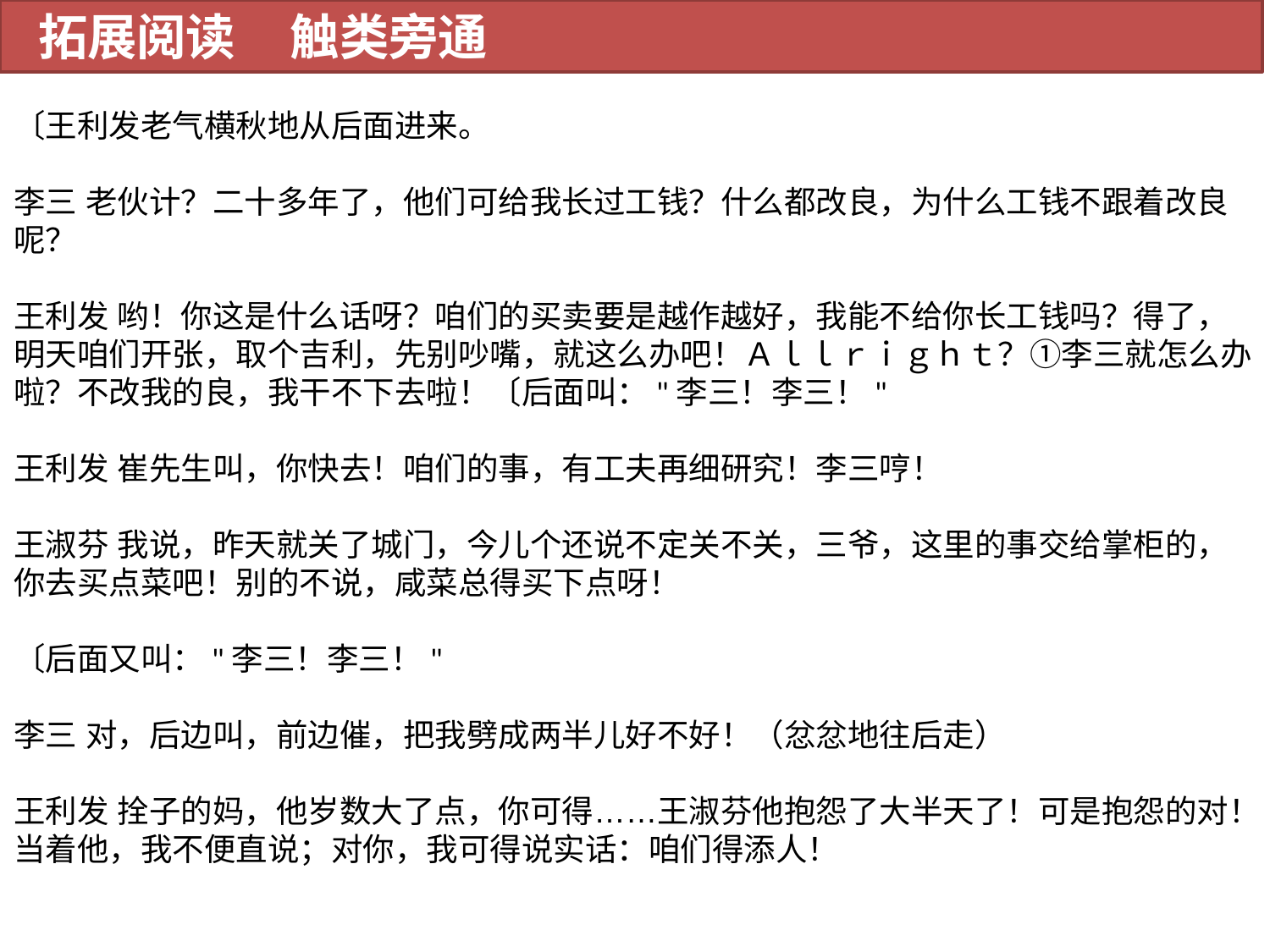

拓展阅读    触类旁通
〔王利发老气横秋地从后面进来。

李三 老伙计？二十多年了，他们可给我长过工钱？什么都改良，为什么工钱不跟着改良呢？

王利发 哟！你这是什么话呀？咱们的买卖要是越作越好，我能不给你长工钱吗？得了，明天咱们开张，取个吉利，先别吵嘴，就这么办吧！Ａｌｌｒｉｇｈｔ？①李三就怎么办啦？不改我的良，我干不下去啦！〔后面叫："李三！李三！"

王利发 崔先生叫，你快去！咱们的事，有工夫再细研究！李三哼！

王淑芬 我说，昨天就关了城门，今儿个还说不定关不关，三爷，这里的事交给掌柜的，你去买点菜吧！别的不说，咸菜总得买下点呀！

〔后面又叫："李三！李三！"

李三 对，后边叫，前边催，把我劈成两半儿好不好！（忿忿地往后走）

王利发 拴子的妈，他岁数大了点，你可得……王淑芬他抱怨了大半天了！可是抱怨的对！当着他，我不便直说；对你，我可得说实话：咱们得添人！